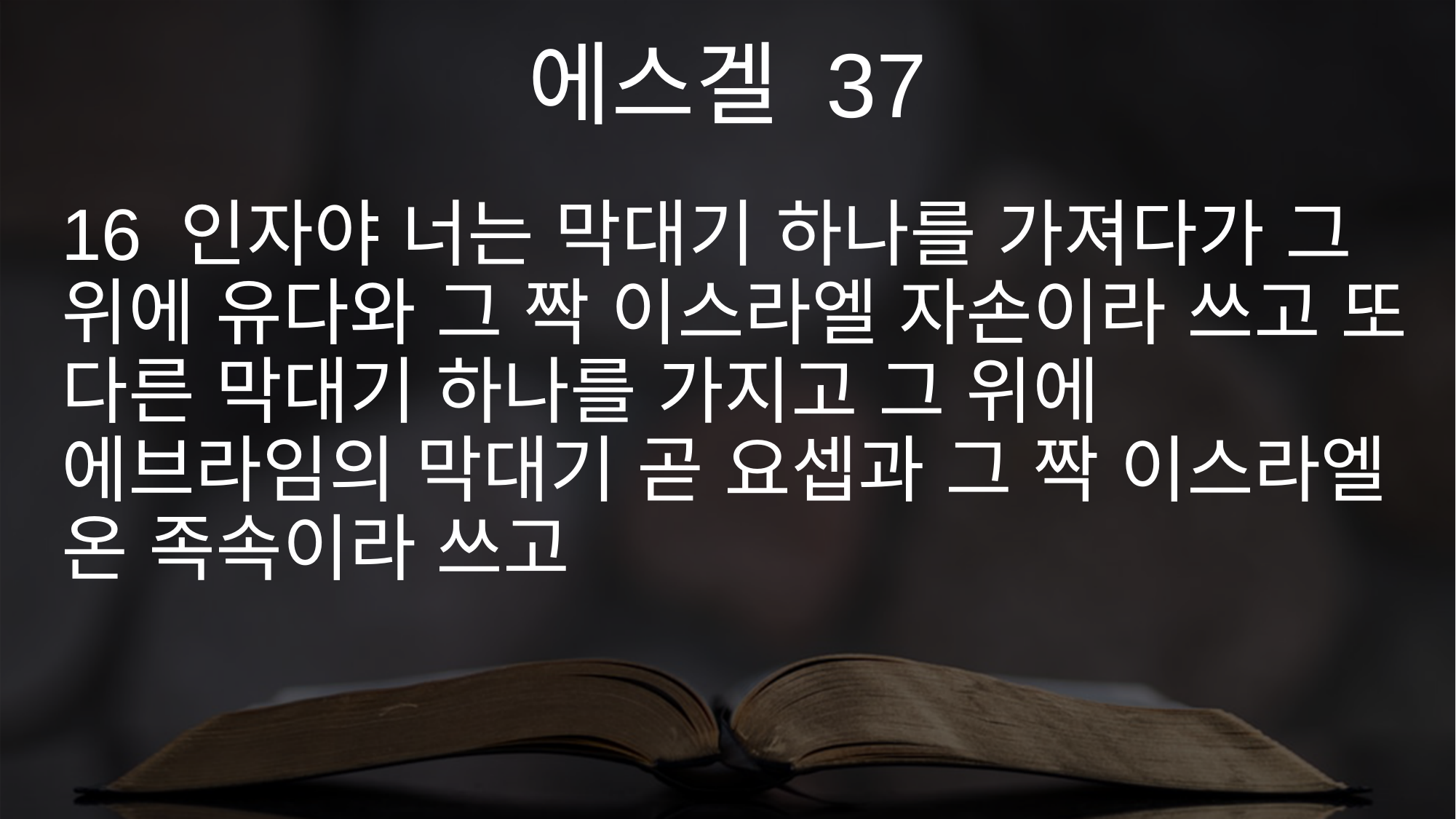

에스겔 37
16 인자야 너는 막대기 하나를 가져다가 그 위에 유다와 그 짝 이스라엘 자손이라 쓰고 또 다른 막대기 하나를 가지고 그 위에 에브라임의 막대기 곧 요셉과 그 짝 이스라엘 온 족속이라 쓰고